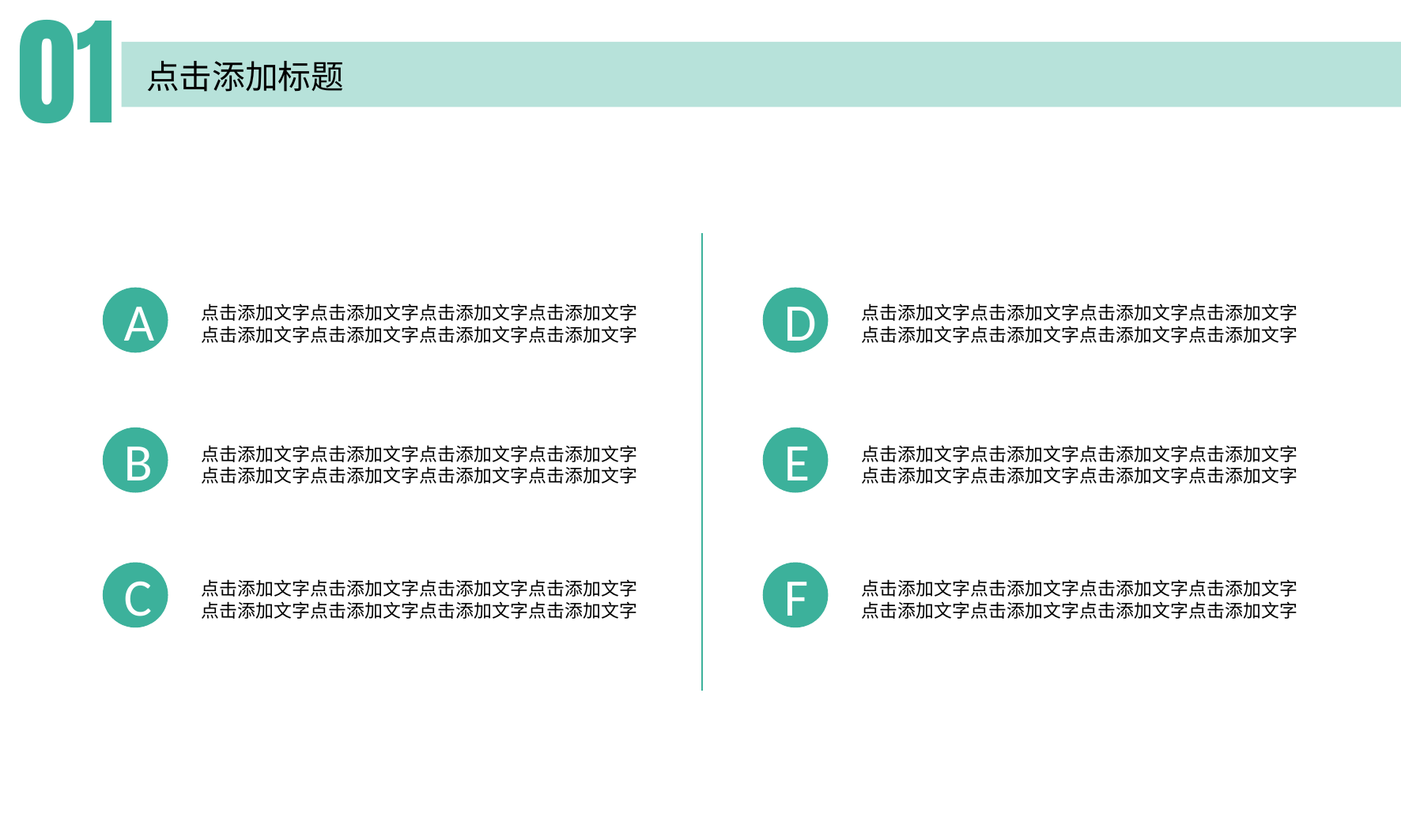

01

点击添加标题
A
D
点击添加文字点击添加文字点击添加文字点击添加文字
点击添加文字点击添加文字点击添加文字点击添加文字
点击添加文字点击添加文字点击添加文字点击添加文字
点击添加文字点击添加文字点击添加文字点击添加文字
B
E
点击添加文字点击添加文字点击添加文字点击添加文字
点击添加文字点击添加文字点击添加文字点击添加文字
点击添加文字点击添加文字点击添加文字点击添加文字
点击添加文字点击添加文字点击添加文字点击添加文字
C
F
点击添加文字点击添加文字点击添加文字点击添加文字
点击添加文字点击添加文字点击添加文字点击添加文字
点击添加文字点击添加文字点击添加文字点击添加文字
点击添加文字点击添加文字点击添加文字点击添加文字